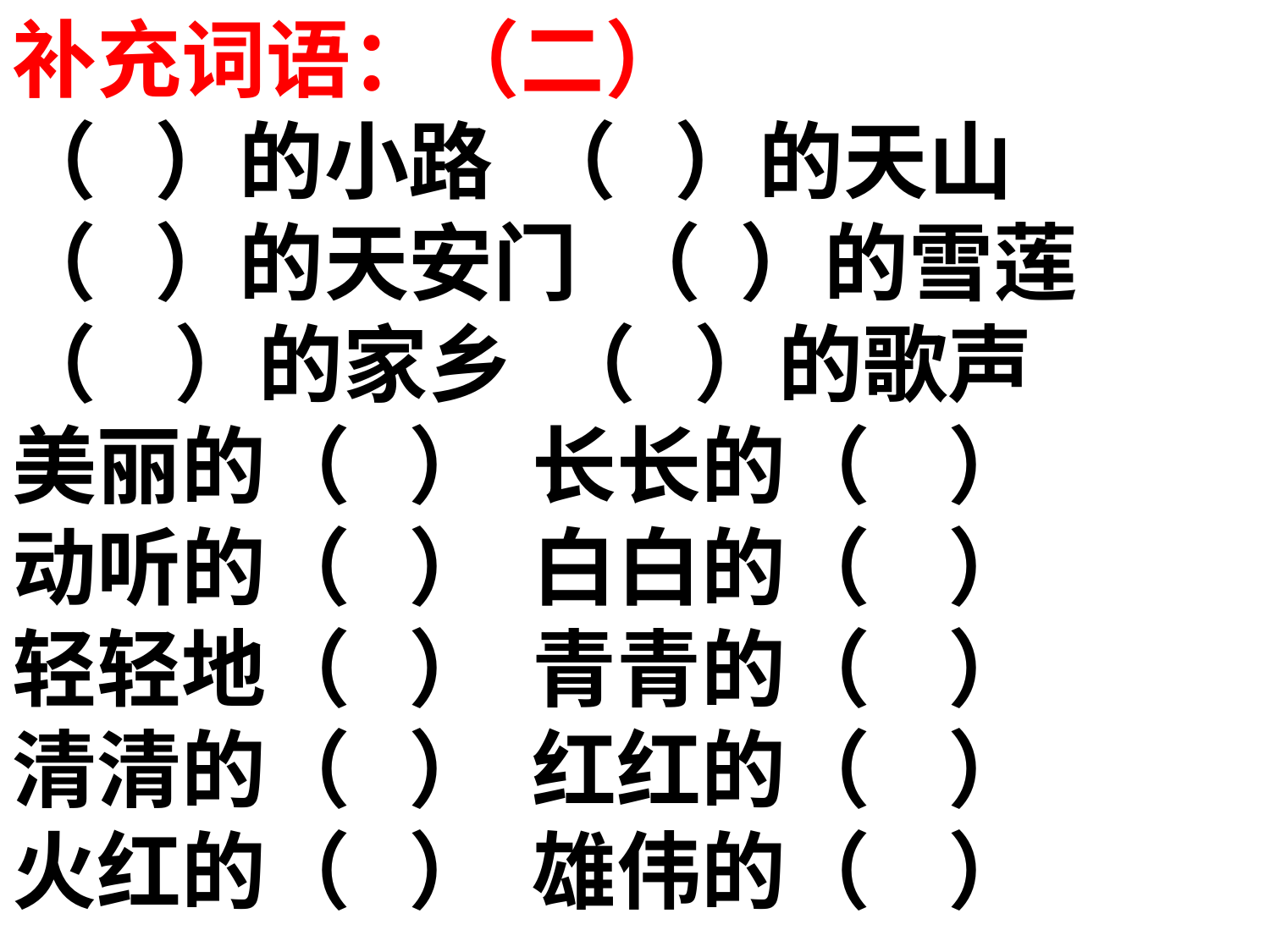

补充词语：（二）
（   ）的小路  （   ）的天山
（   ）的天安门  （  ）的雪莲
（    ）的家乡  （   ）的歌声
美丽的（   ）  长长的（    ）
动听的（   ）  白白的（    ）
轻轻地（   ）  青青的（    ）
清清的（   ）  红红的（    ）
火红的（   ）  雄伟的（    ）